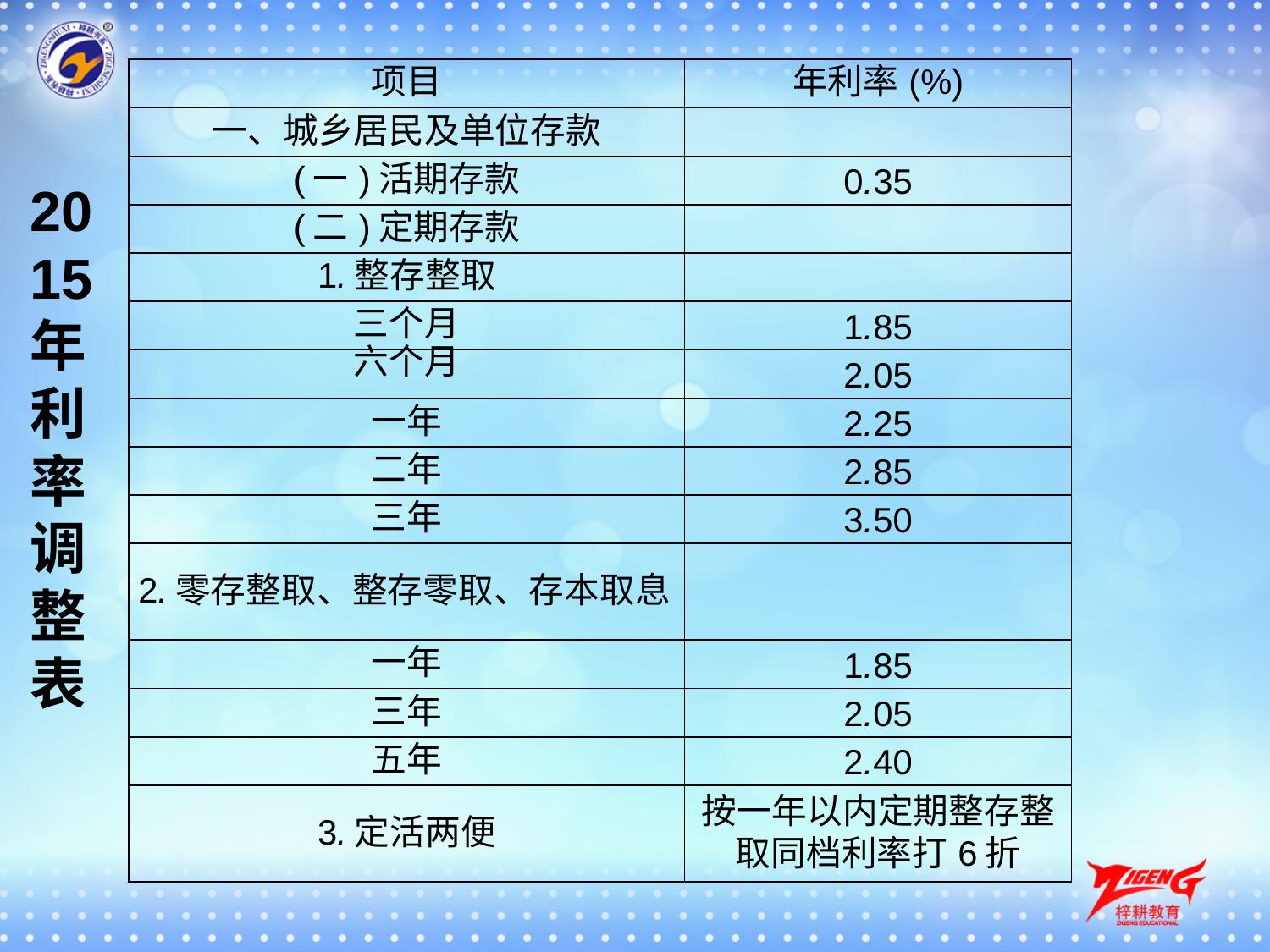

| 项目 | 年利率(%) |
| --- | --- |
| 一、城乡居民及单位存款 |  |
| (一)活期存款 | 0.35 |
| (二)定期存款 |  |
| 1.整存整取 |  |
| 三个月 | 1.85 |
| 六个月 | 2.05 |
| 一年 | 2.25 |
| 二年 | 2.85 |
| 三年 | 3.50 |
| 2.零存整取、整存零取、存本取息 |  |
| 一年 | 1.85 |
| 三年 | 2.05 |
| 五年 | 2.40 |
| 3.定活两便 | 按一年以内定期整存整 取同档利率打6折 |
20
15
年
利
率
调
整
表